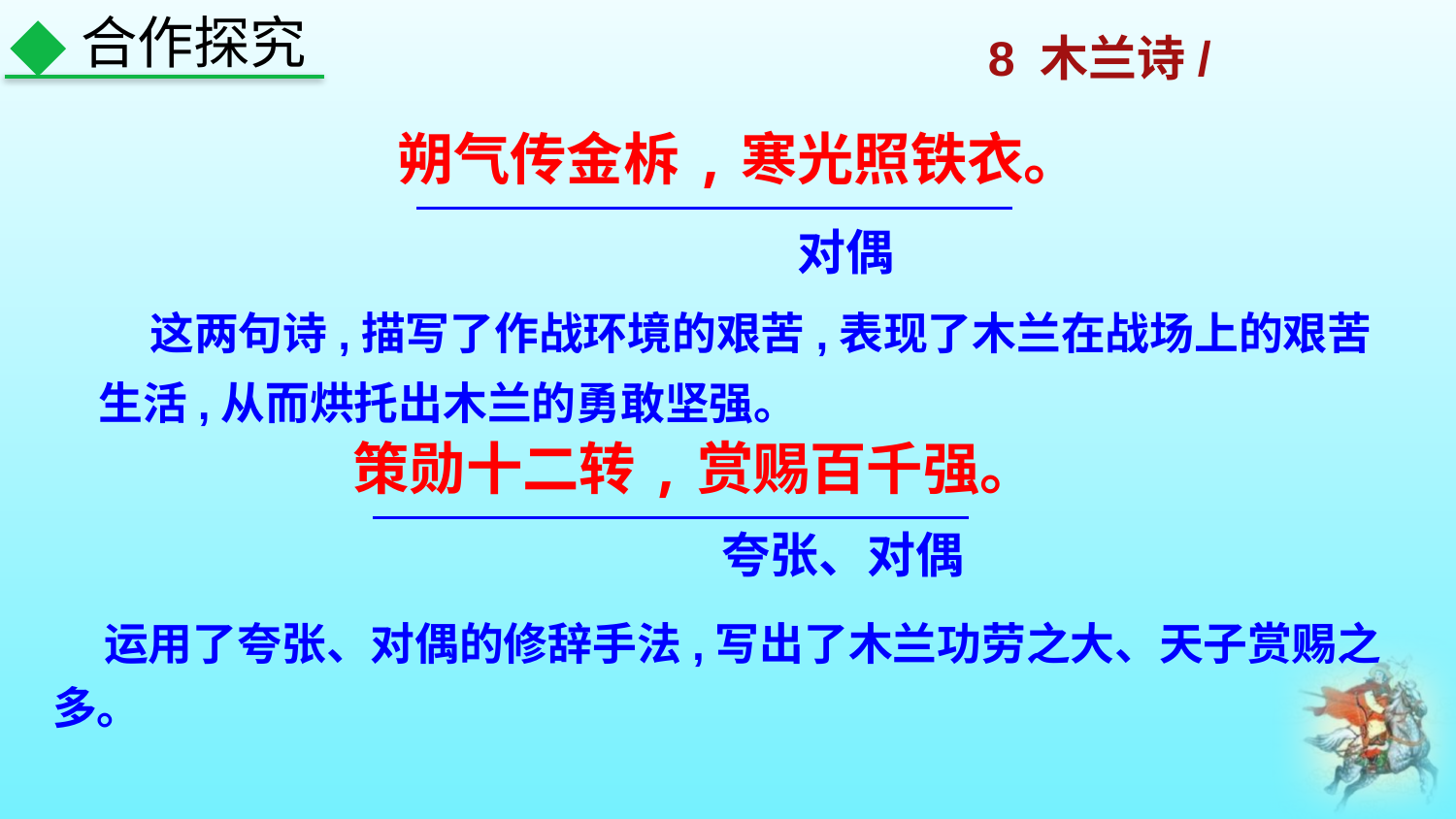

合作探究

朔气传金柝,寒光照铁衣。
对偶
    这两句诗,描写了作战环境的艰苦,表现了木兰在战场上的艰苦生活,从而烘托出木兰的勇敢坚强。
策勋十二转,赏赐百千强。
夸张、对偶
    运用了夸张、对偶的修辞手法,写出了木兰功劳之大、天子赏赐之多。